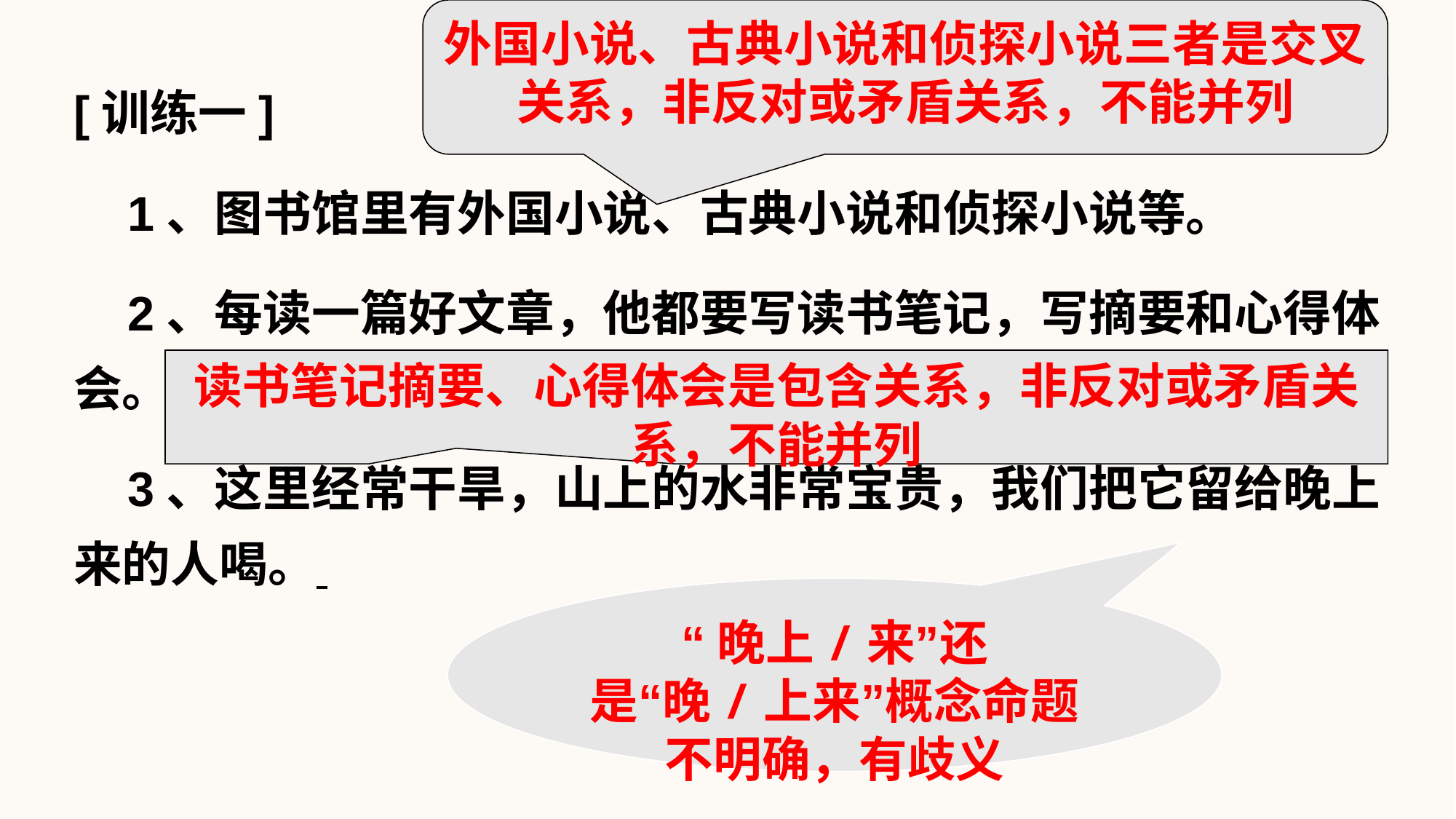

外国小说、古典小说和侦探小说三者是交叉关系，非反对或矛盾关系，不能并列

[训练一]
    1、图书馆里有外国小说、古典小说和侦探小说等。
    2、每读一篇好文章，他都要写读书笔记，写摘要和心得体会。
    3、这里经常干旱，山上的水非常宝贵，我们把它留给晚上来的人喝。
读书笔记摘要、心得体会是包含关系，非反对或矛盾关系，不能并列
“晚上/来”还是“晚/上来”概念命题不明确，有歧义